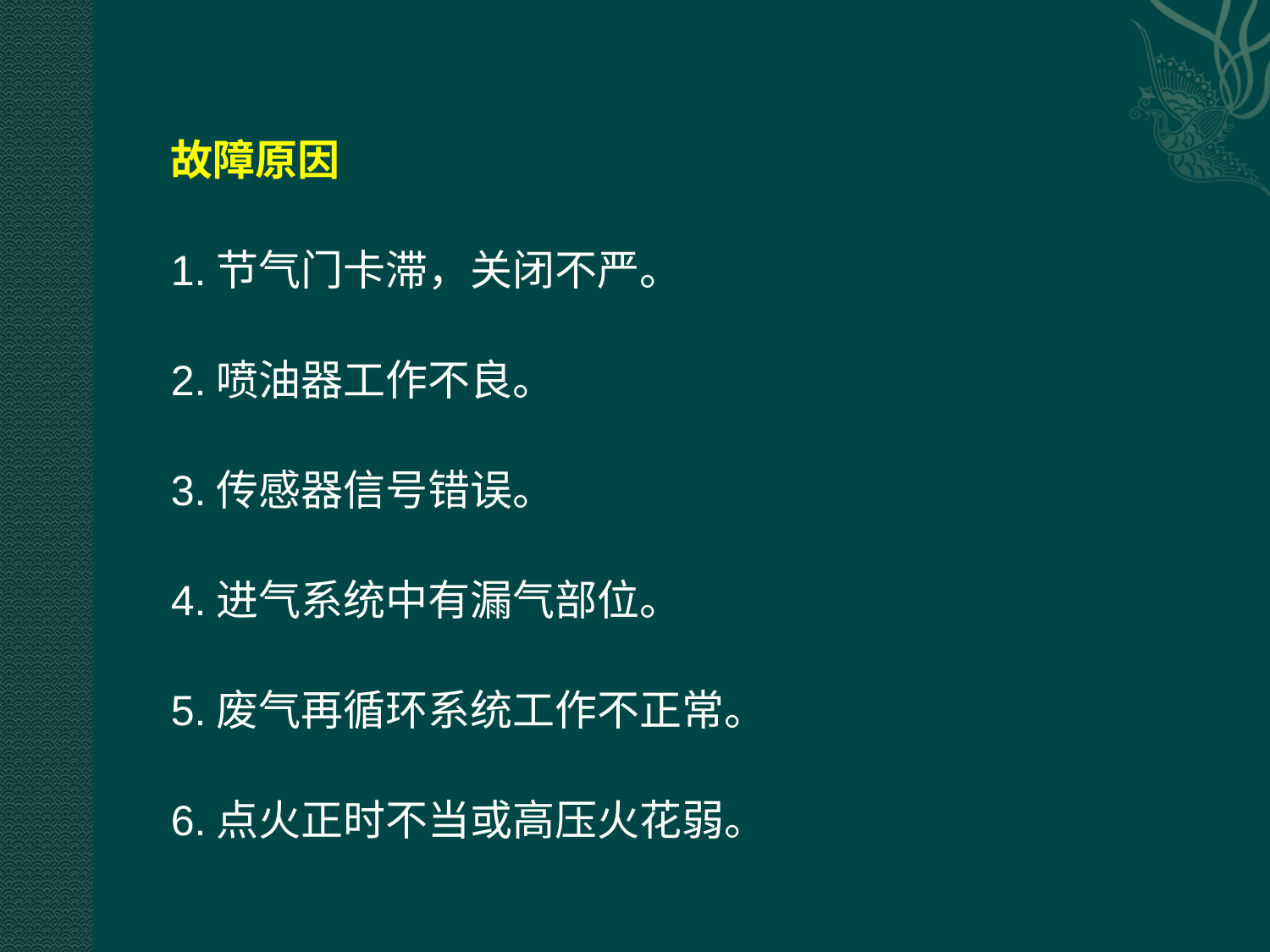

故障原因
1.节气门卡滞，关闭不严。
2.喷油器工作不良。
3.传感器信号错误。
4.进气系统中有漏气部位。
5.废气再循环系统工作不正常。
6.点火正时不当或高压火花弱。